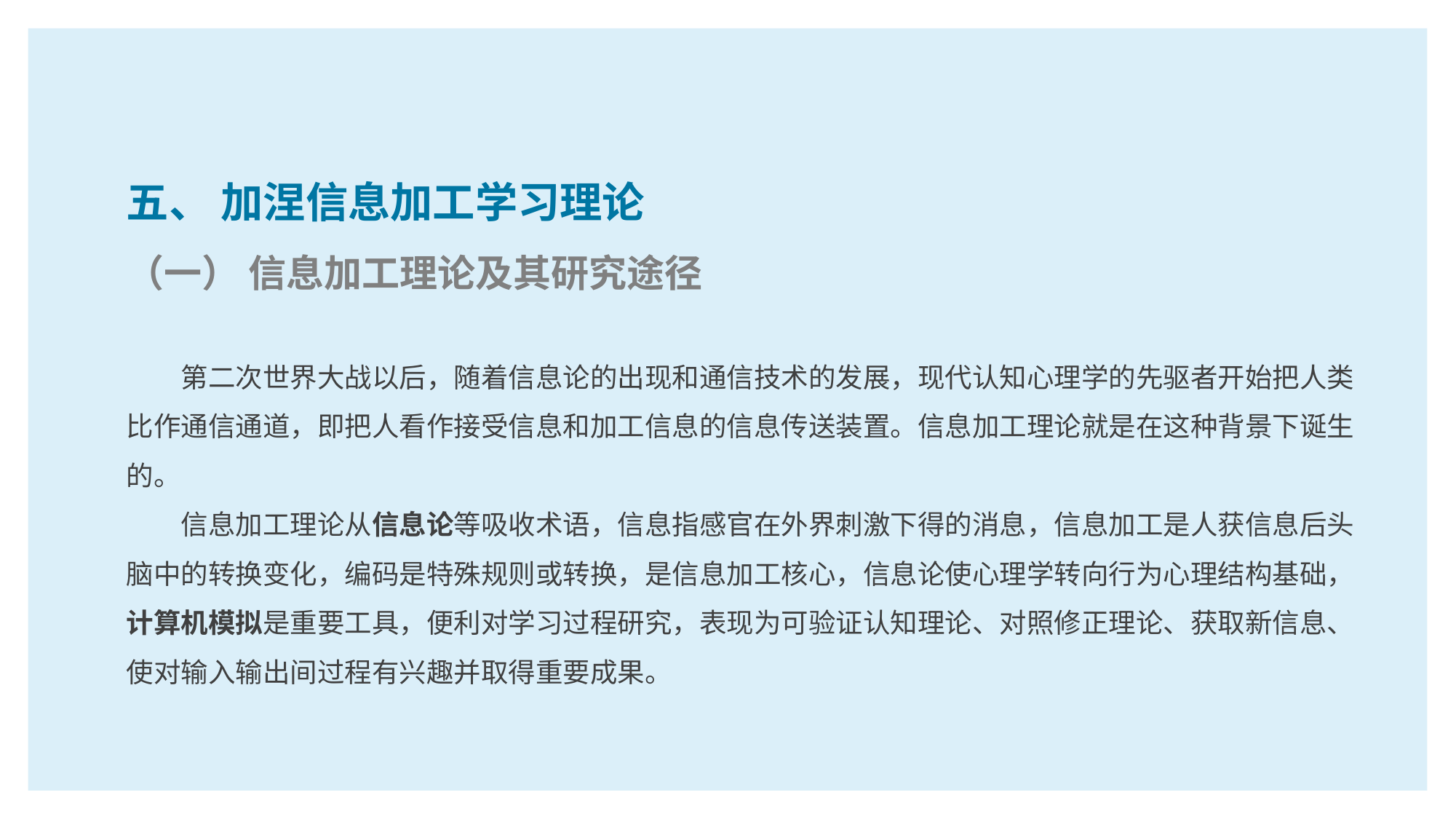

五、 加涅信息加工学习理论
（一） 信息加工理论及其研究途径

第二次世界大战以后，随着信息论的出现和通信技术的发展，现代认知心理学的先驱者开始把人类比作通信通道，即把人看作接受信息和加工信息的信息传送装置。信息加工理论就是在这种背景下诞生的。
信息加工理论从信息论等吸收术语，信息指感官在外界刺激下得的消息，信息加工是人获信息后头脑中的转换变化，编码是特殊规则或转换，是信息加工核心，信息论使心理学转向行为心理结构基础，计算机模拟是重要工具，便利对学习过程研究，表现为可验证认知理论、对照修正理论、获取新信息、使对输入输出间过程有兴趣并取得重要成果。